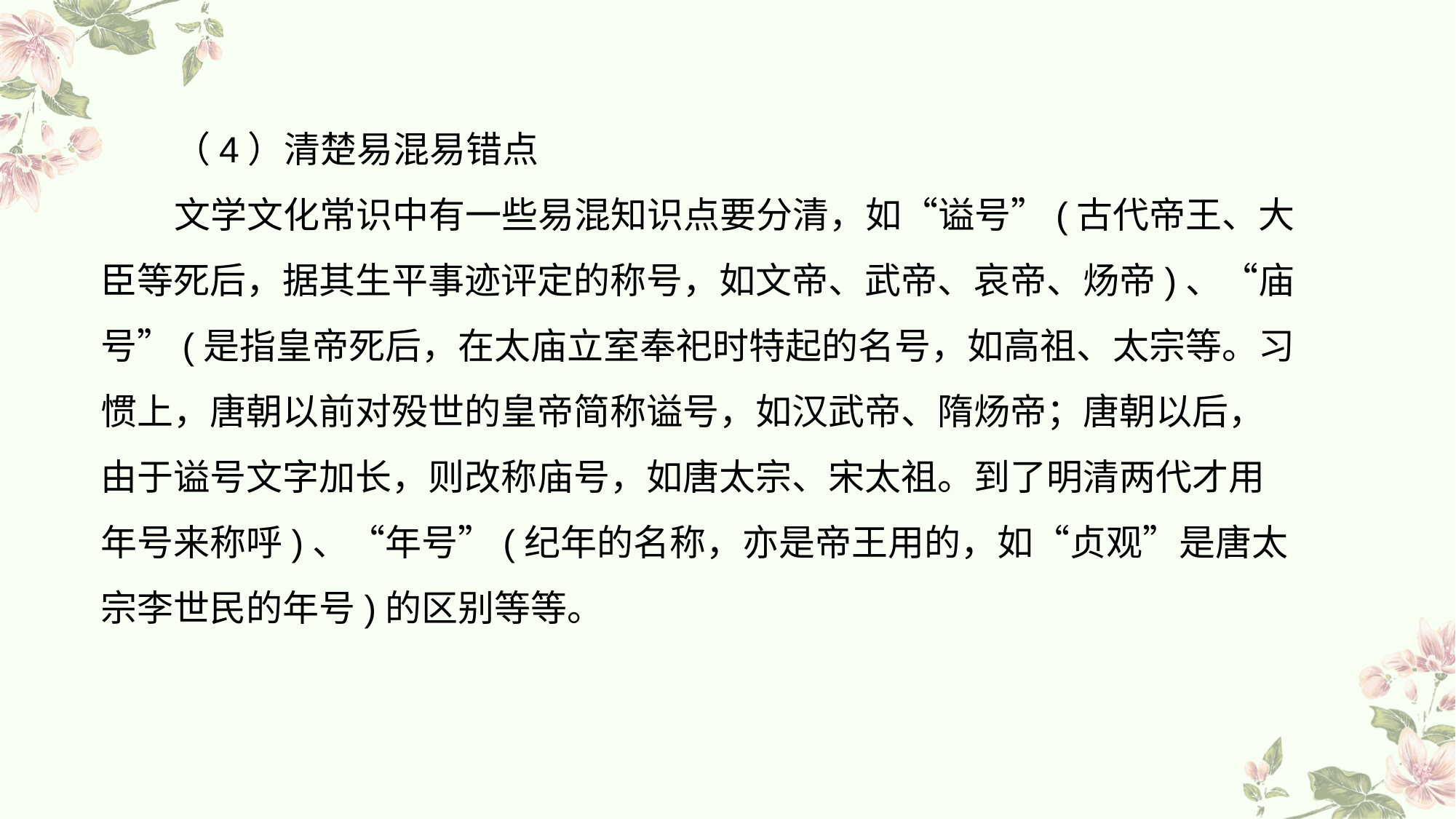

（4）清楚易混易错点
文学文化常识中有一些易混知识点要分清，如“谥号”(古代帝王、大臣等死后，据其生平事迹评定的称号，如文帝、武帝、哀帝、炀帝)、“庙号”(是指皇帝死后，在太庙立室奉祀时特起的名号，如高祖、太宗等。习惯上，唐朝以前对殁世的皇帝简称谥号，如汉武帝、隋炀帝；唐朝以后，由于谥号文字加长，则改称庙号，如唐太宗、宋太祖。到了明清两代才用年号来称呼)、“年号”(纪年的名称，亦是帝王用的，如“贞观”是唐太宗李世民的年号)的区别等等。